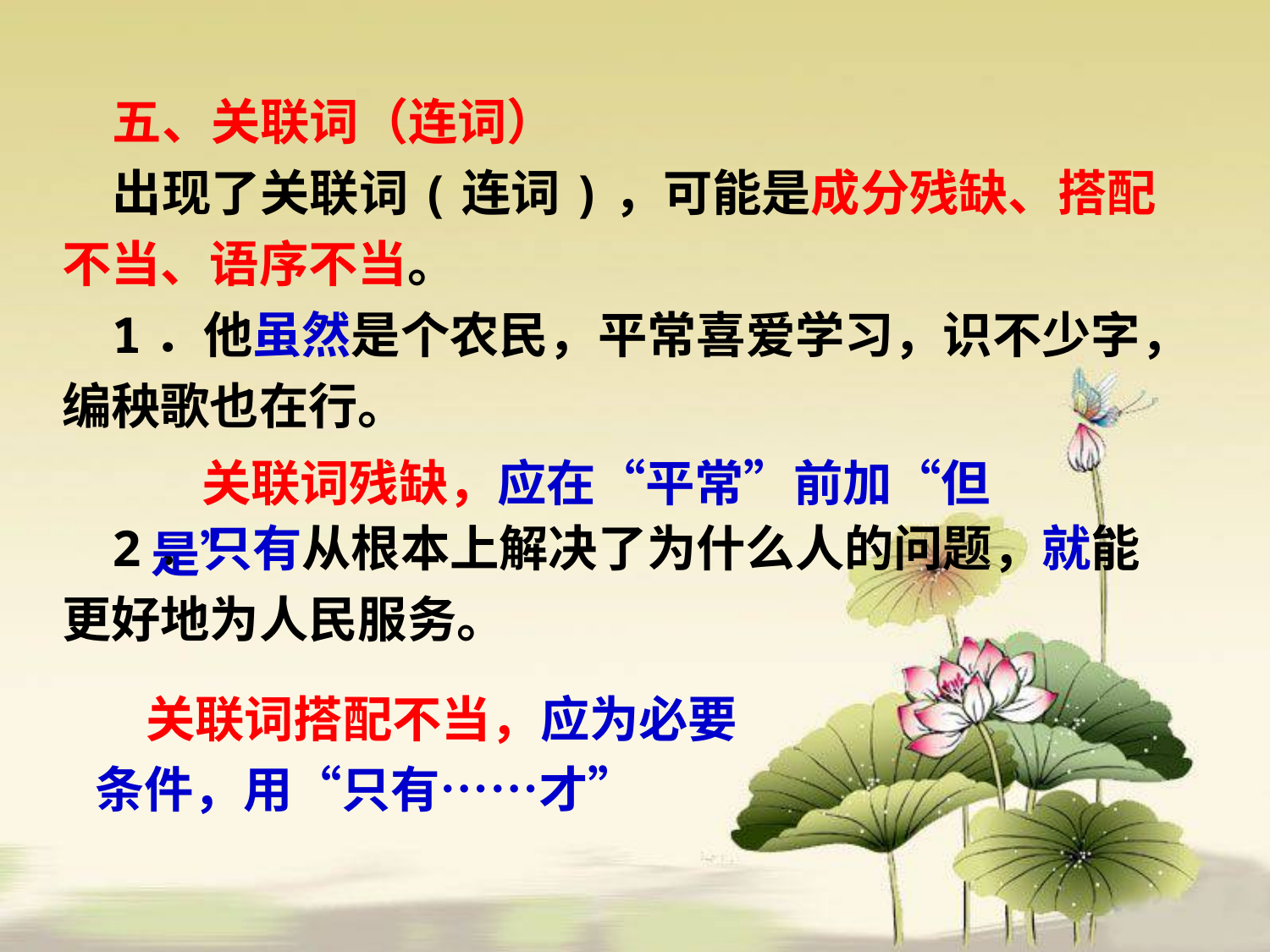

五、关联词（连词）
出现了关联词(连词)，可能是成分残缺、搭配不当、语序不当。
1．他虽然是个农民，平常喜爱学习，识不少字，编秧歌也在行。

2．只有从根本上解决了为什么人的问题，就能更好地为人民服务。

关联词残缺，应在“平常”前加“但是”
关联词搭配不当，应为必要条件，用“只有……才”